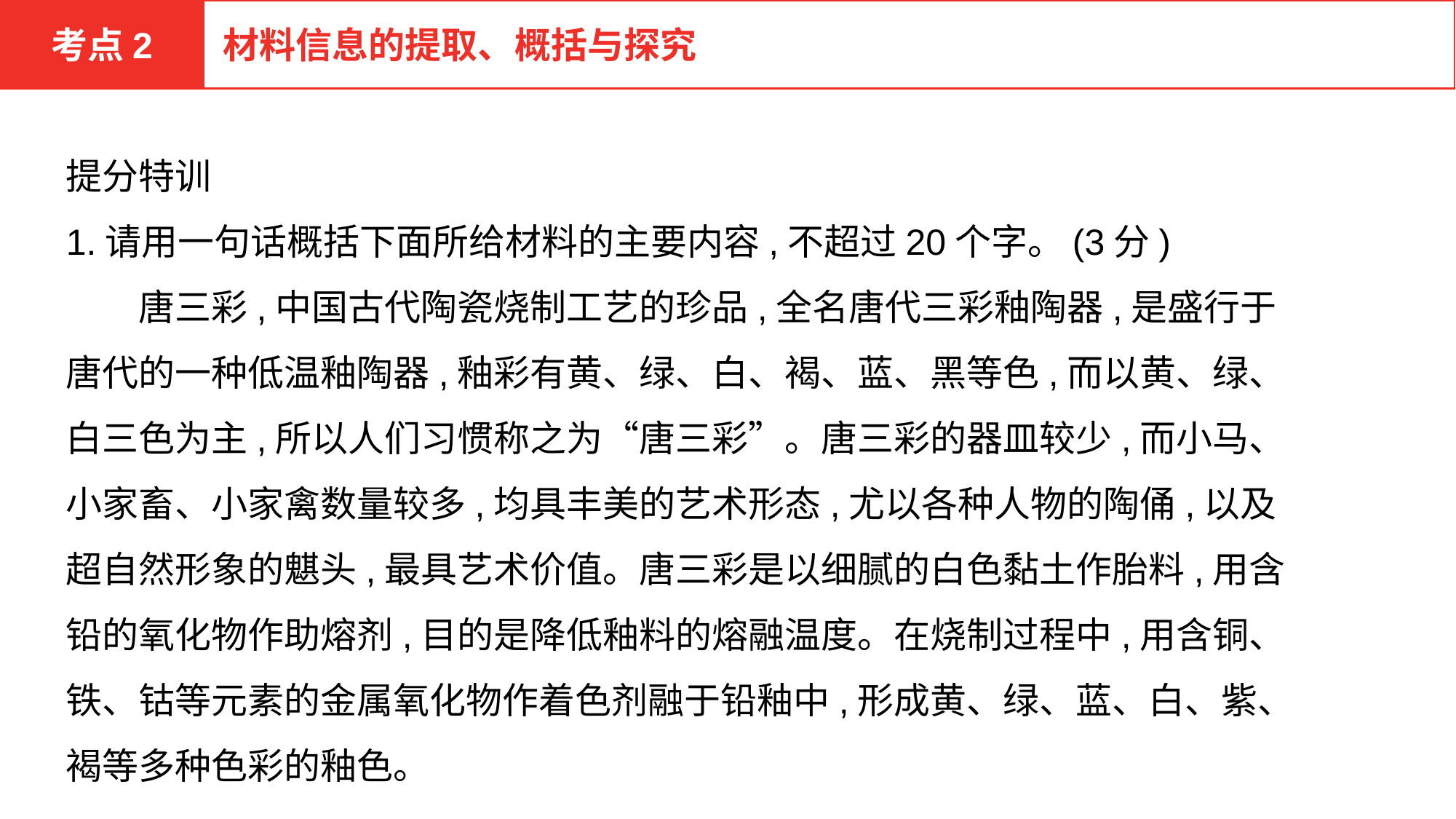

考点2
材料信息的提取、概括与探究
提分特训
1.请用一句话概括下面所给材料的主要内容,不超过20个字。(3分)
　　唐三彩,中国古代陶瓷烧制工艺的珍品,全名唐代三彩釉陶器,是盛行于唐代的一种低温釉陶器,釉彩有黄、绿、白、褐、蓝、黑等色,而以黄、绿、白三色为主,所以人们习惯称之为“唐三彩”。唐三彩的器皿较少,而小马、小家畜、小家禽数量较多,均具丰美的艺术形态,尤以各种人物的陶俑,以及超自然形象的魌头,最具艺术价值。唐三彩是以细腻的白色黏土作胎料,用含铅的氧化物作助熔剂,目的是降低釉料的熔融温度。在烧制过程中,用含铜、铁、钴等元素的金属氧化物作着色剂融于铅釉中,形成黄、绿、蓝、白、紫、褐等多种色彩的釉色。